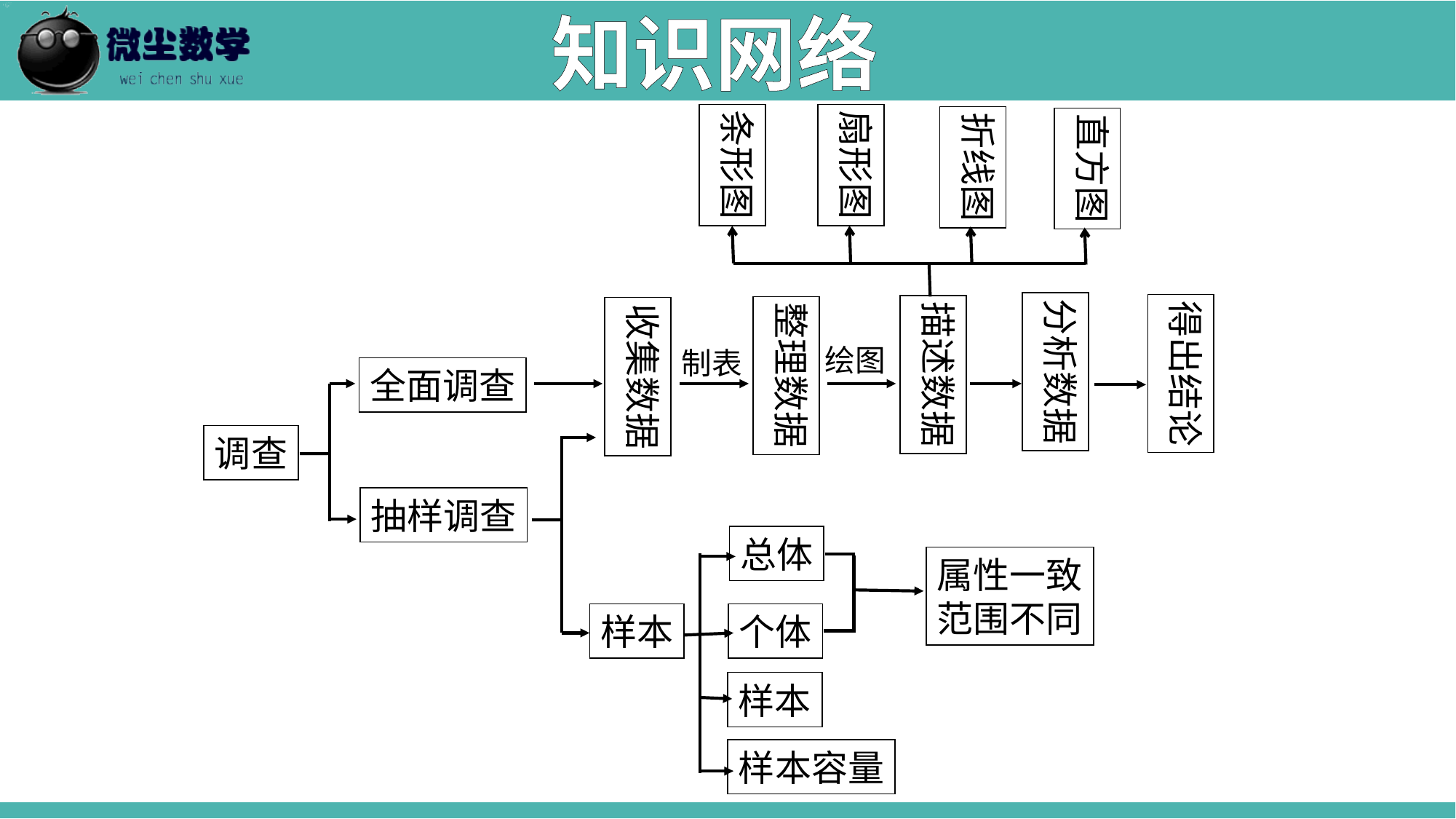

知识网络
扇形图
条形图
折线图
直方图
分析数据
得出结论
描述数据
整理数据
收集数据
绘图
制表
全面调查
调查
抽样调查
总体
属性一致
范围不同
样本
个体
样本
样本容量